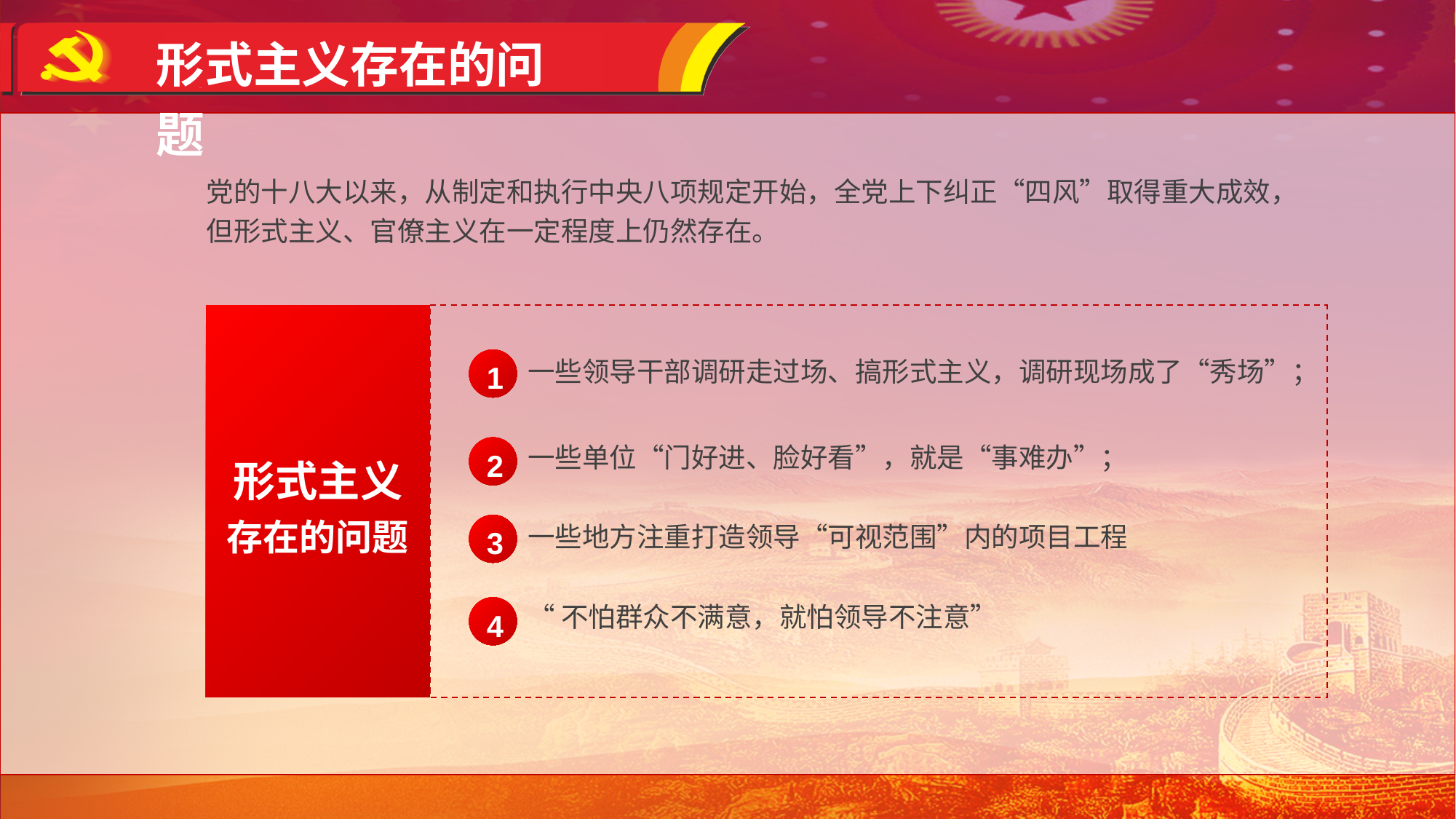

形式主义存在的问题
党的十八大以来，从制定和执行中央八项规定开始，全党上下纠正“四风”取得重大成效，但形式主义、官僚主义在一定程度上仍然存在。
形式主义
存在的问题

一些领导干部调研走过场、搞形式主义，调研现场成了“秀场”；
1
一些单位“门好进、脸好看”，就是“事难办”；
2
一些地方注重打造领导“可视范围”内的项目工程
3
“不怕群众不满意，就怕领导不注意”
4